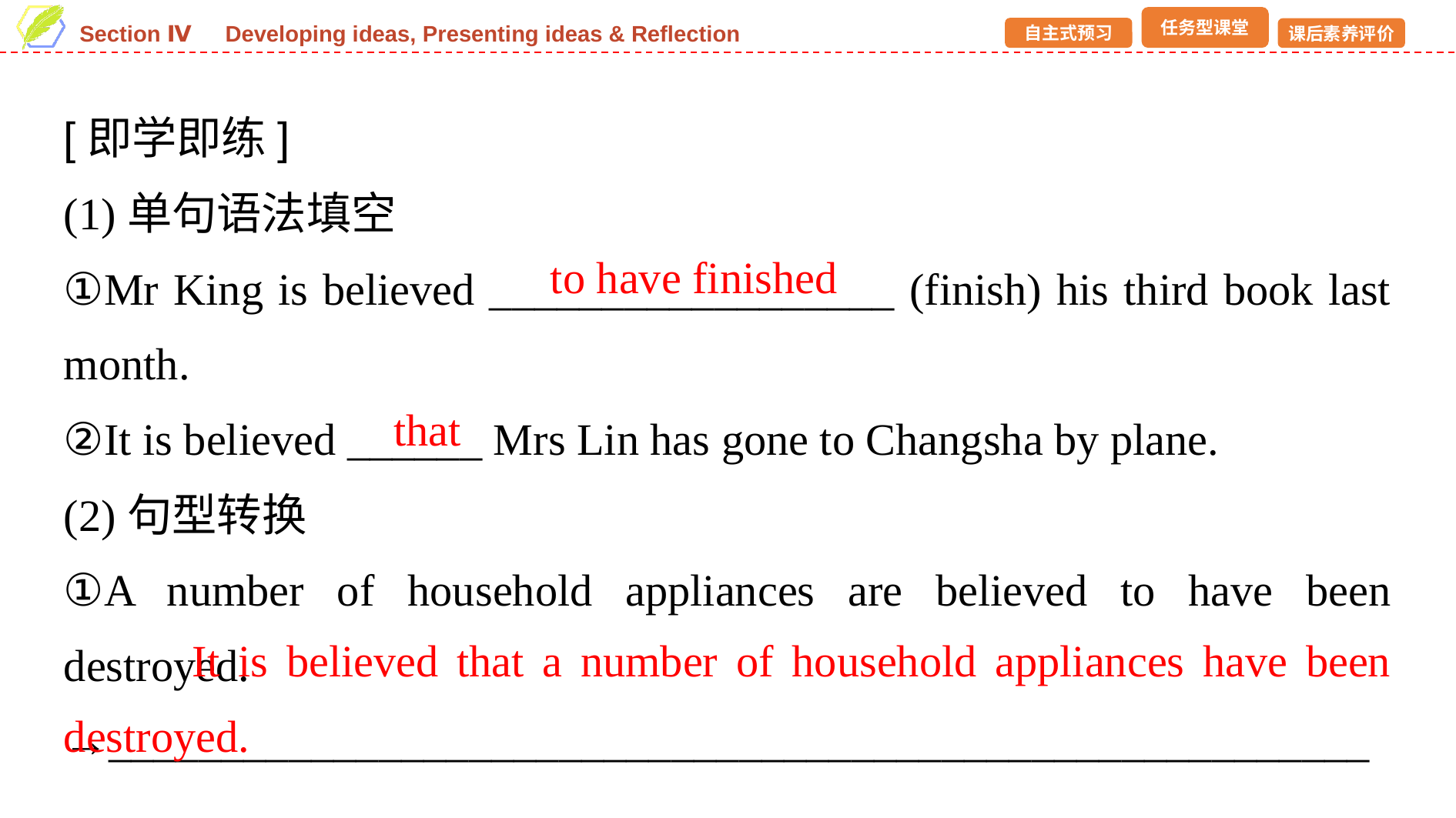

[即学即练]
(1)单句语法填空
①Mr King is believed __________________ (finish) his third book last month.
②It is believed ______ Mrs Lin has gone to Changsha by plane.
(2)句型转换
①A number of household appliances are believed to have been destroyed.
→__________________________________________________________________________________________________
to have finished
that
       It is believed that a number of household appliances have been destroyed.